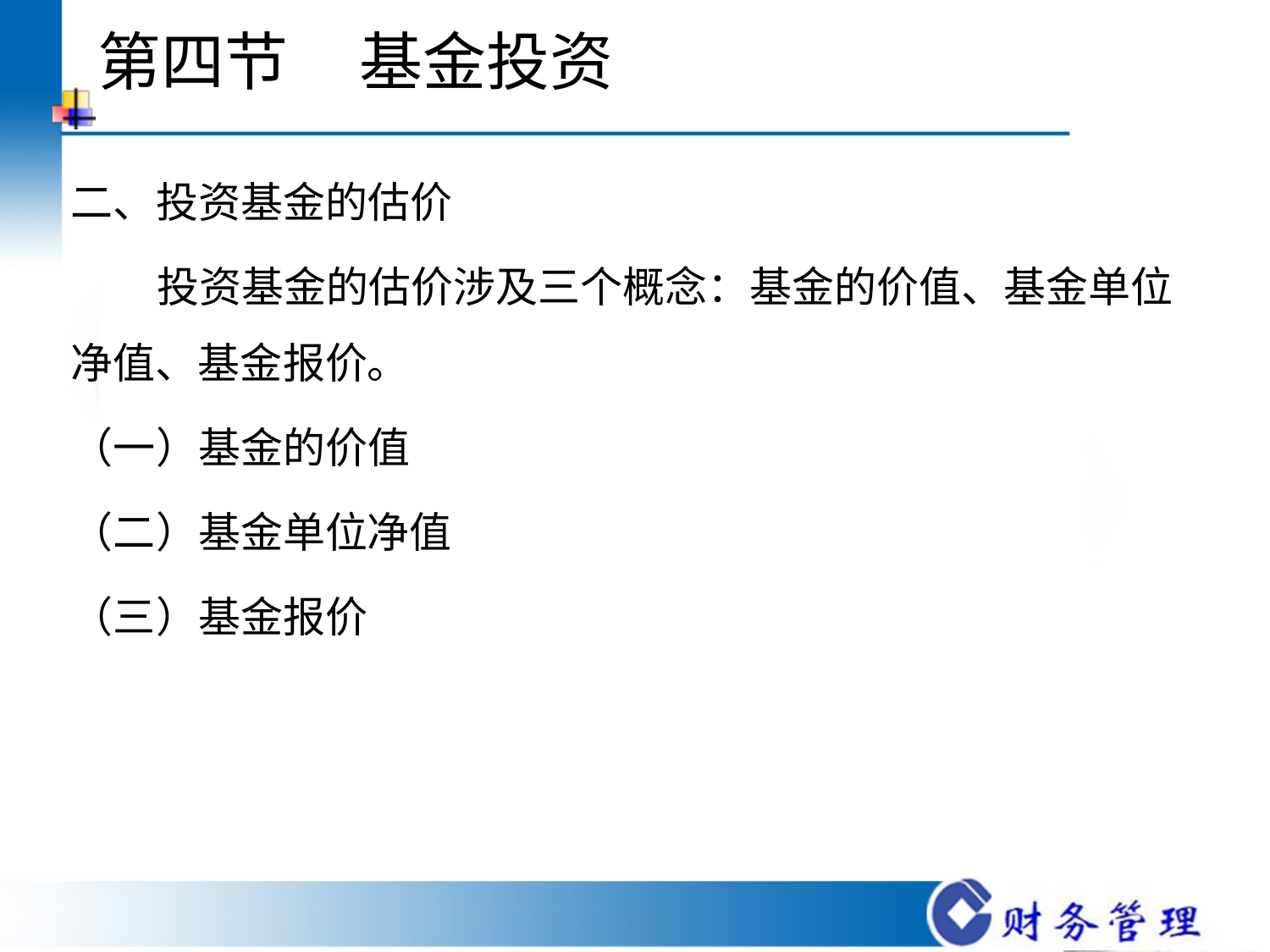

# 第四节     基金投资
二、投资基金的估价
        投资基金的估价涉及三个概念：基金的价值、基金单位净值、基金报价。
（一）基金的价值
（二）基金单位净值
（三）基金报价
35